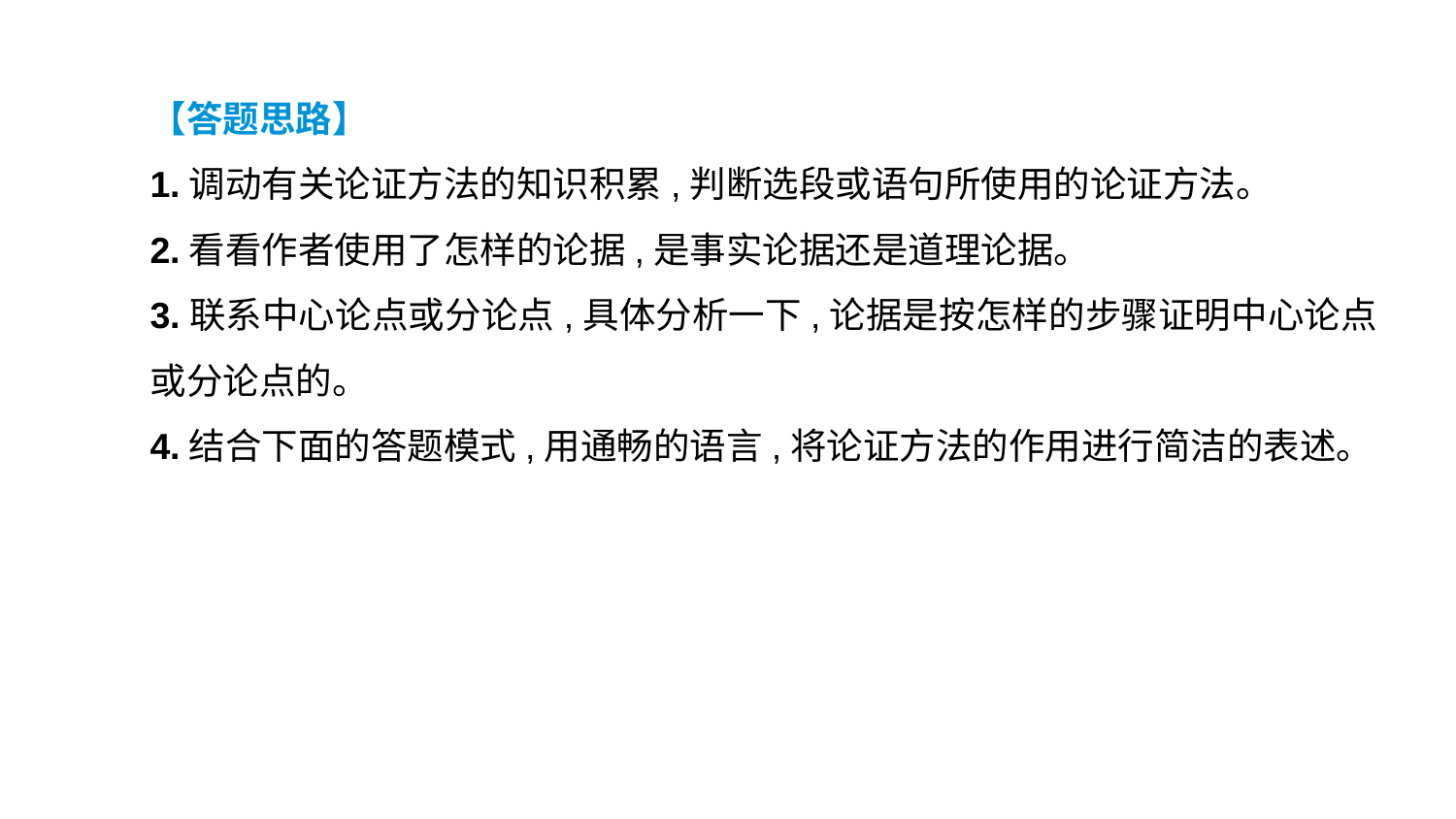

【答题思路】
1.调动有关论证方法的知识积累,判断选段或语句所使用的论证方法。
2.看看作者使用了怎样的论据,是事实论据还是道理论据。
3.联系中心论点或分论点,具体分析一下,论据是按怎样的步骤证明中心论点或分论点的。
4.结合下面的答题模式,用通畅的语言,将论证方法的作用进行简洁的表述。